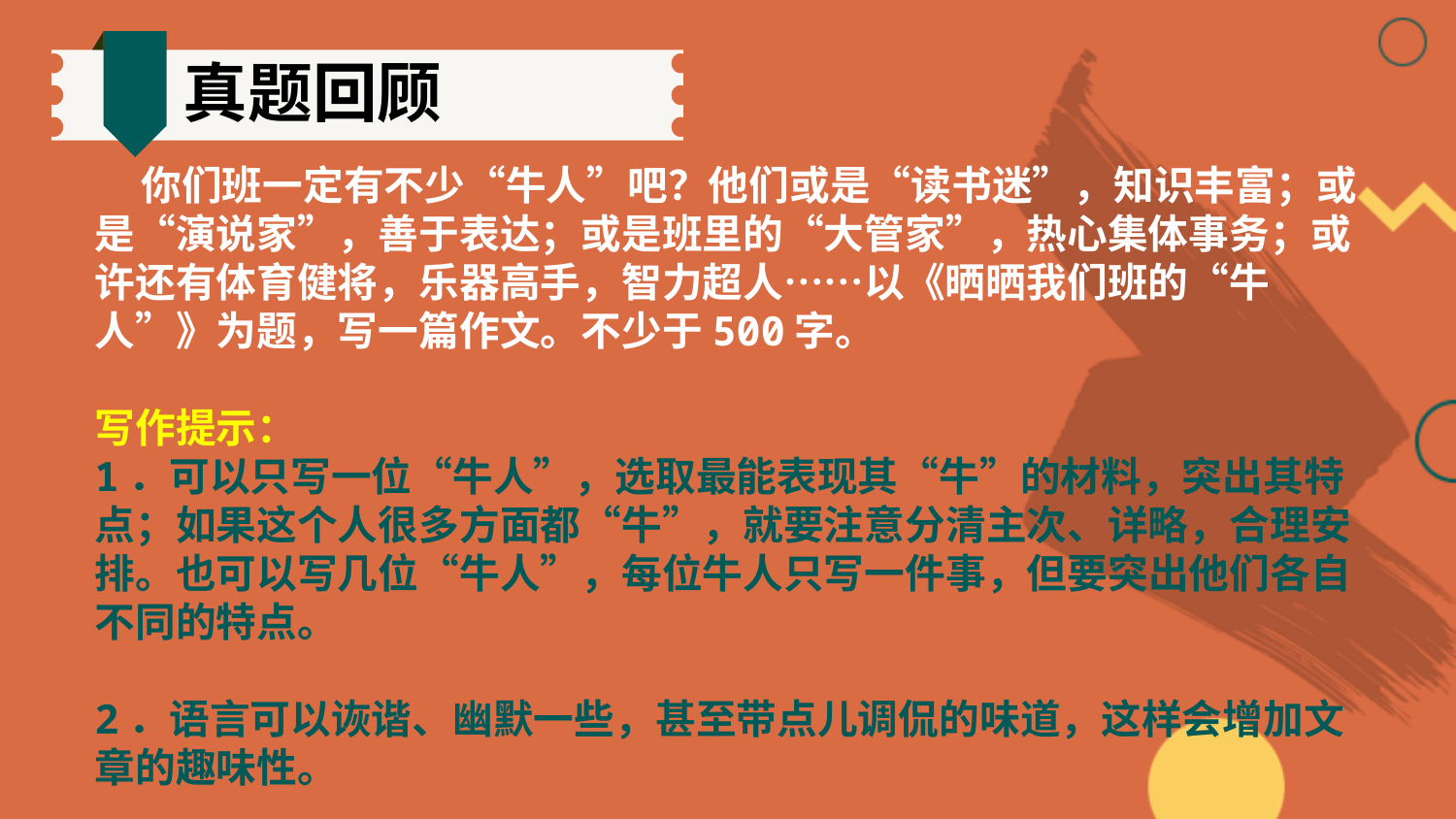

真题回顾
    你们班一定有不少“牛人”吧？他们或是“读书迷”，知识丰富；或是“演说家”，善于表达；或是班里的“大管家”，热心集体事务；或许还有体育健将，乐器高手，智力超人……以《晒晒我们班的“牛人”》为题，写一篇作文。不少于500字。

写作提示：
1．可以只写一位“牛人”，选取最能表现其“牛”的材料，突出其特点；如果这个人很多方面都“牛”，就要注意分清主次、详略，合理安排。也可以写几位“牛人”，每位牛人只写一件事，但要突出他们各自不同的特点。

2．语言可以诙谐、幽默一些，甚至带点儿调侃的味道，这样会增加文章的趣味性。